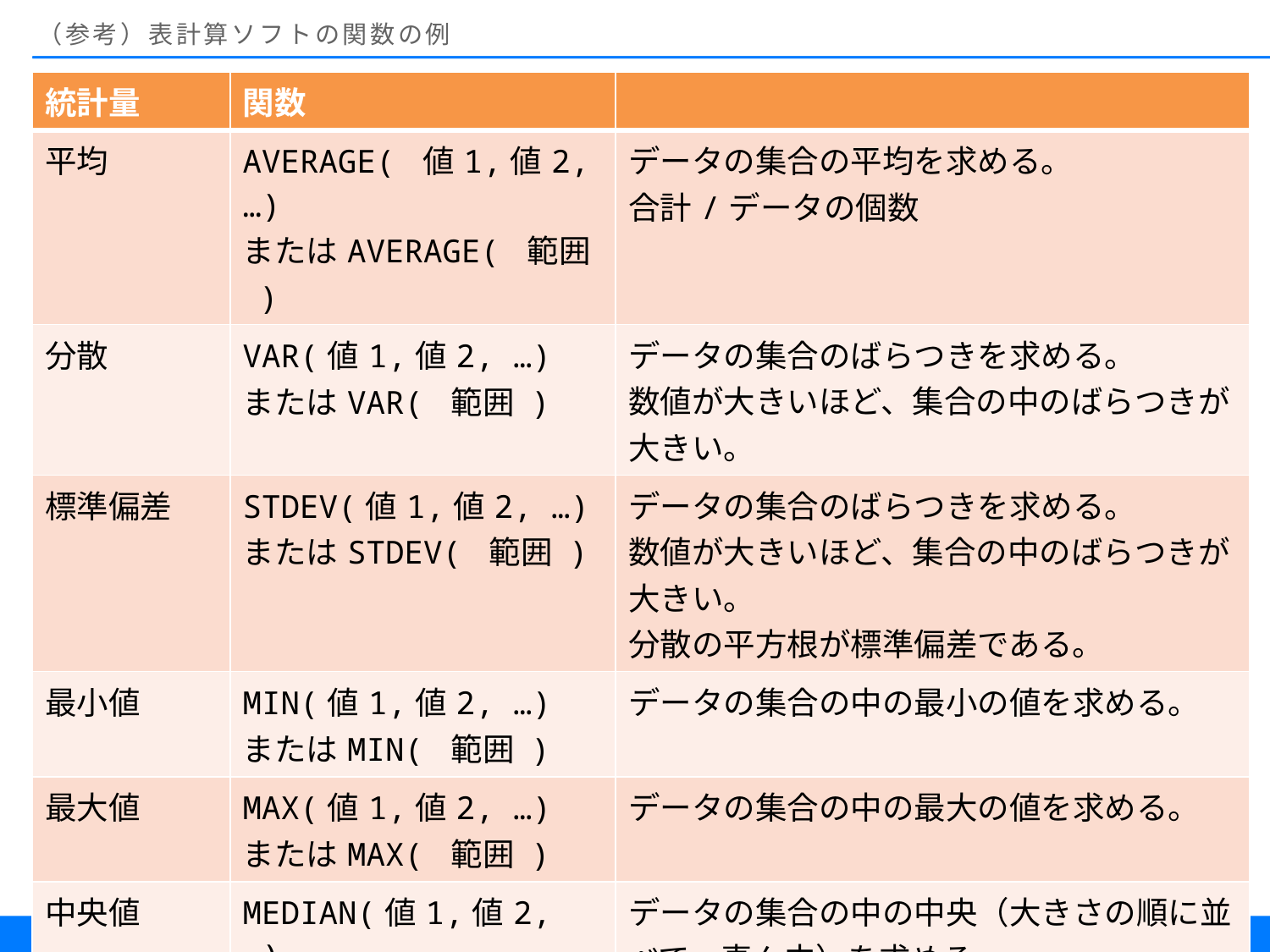

# （参考）表計算ソフトの関数の例

| 統計量 | 関数 |  |
| --- | --- | --- |
| 平均 | AVERAGE( 値1,値2, …) またはAVERAGE( 範囲 ) | データの集合の平均を求める。 合計/データの個数 |
| 分散 | VAR(値1,値2, …) またはVAR( 範囲 ) | データの集合のばらつきを求める。 数値が大きいほど、集合の中のばらつきが大きい。 |
| 標準偏差 | STDEV(値1,値2, …) またはSTDEV( 範囲 ) | データの集合のばらつきを求める。 数値が大きいほど、集合の中のばらつきが大きい。 分散の平方根が標準偏差である。 |
| 最小値 | MIN(値1,値2, …) またはMIN( 範囲 ) | データの集合の中の最小の値を求める。 |
| 最大値 | MAX(値1,値2, …) またはMAX( 範囲 ) | データの集合の中の最大の値を求める。 |
| 中央値 | MEDIAN(値1,値2, …) またはMEDIAN( 範囲 ) | データの集合の中の中央（大きさの順に並べて、真ん中）を求める。 |
| 最頻値 | MODE(値1,値2, …) またはMODE( 範囲 ) | データの中で、発生する回数がもっとも多いものを求める。 |